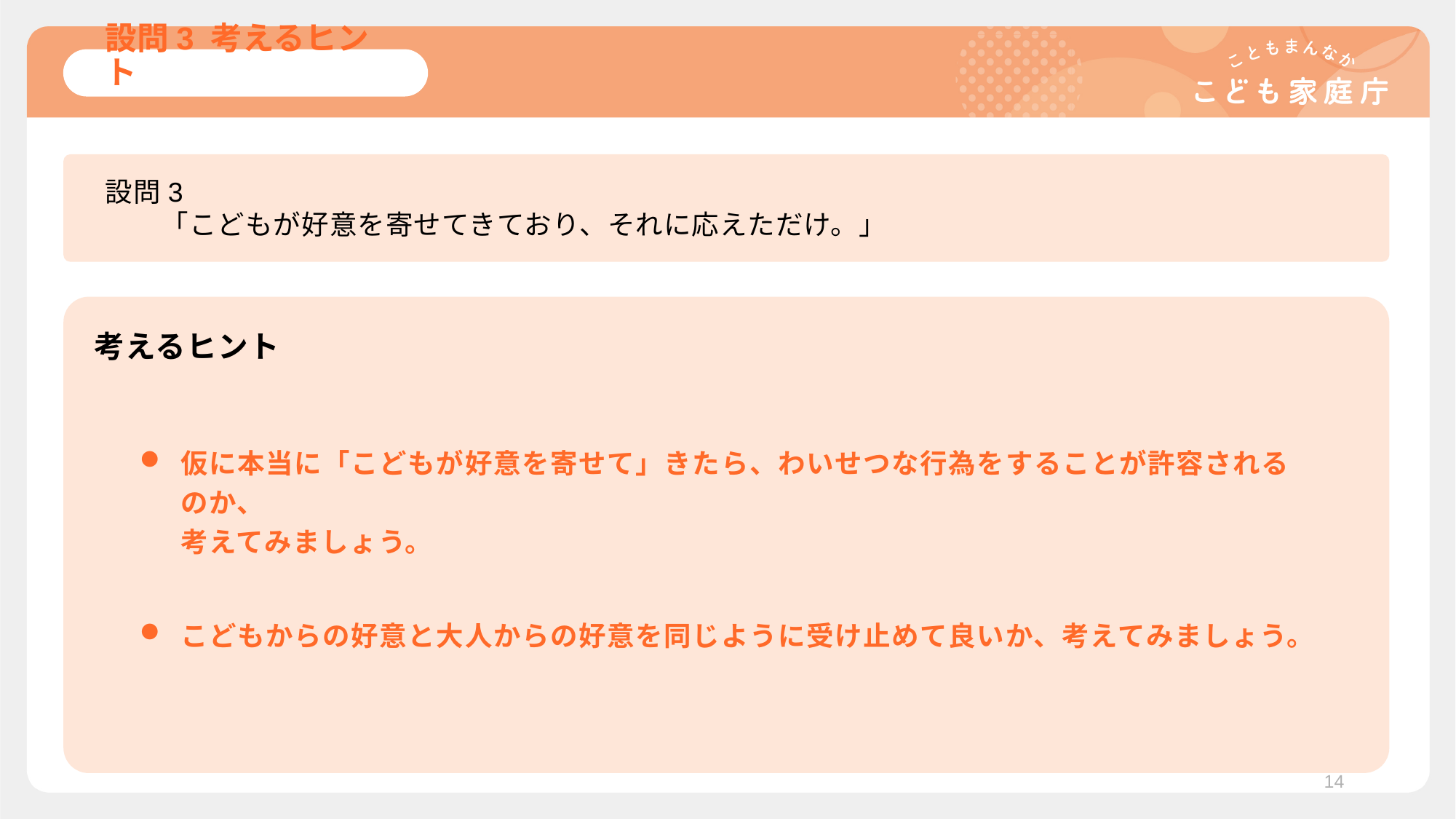

# 設問3 考えるヒント

設問3
　　「こどもが好意を寄せてきており、それに応えただけ。」

考えるヒント
仮に本当に「こどもが好意を寄せて」きたら、わいせつな行為をすることが許容されるのか、
考えてみましょう。
こどもからの好意と大人からの好意を同じように受け止めて良いか、考えてみましょう。
14